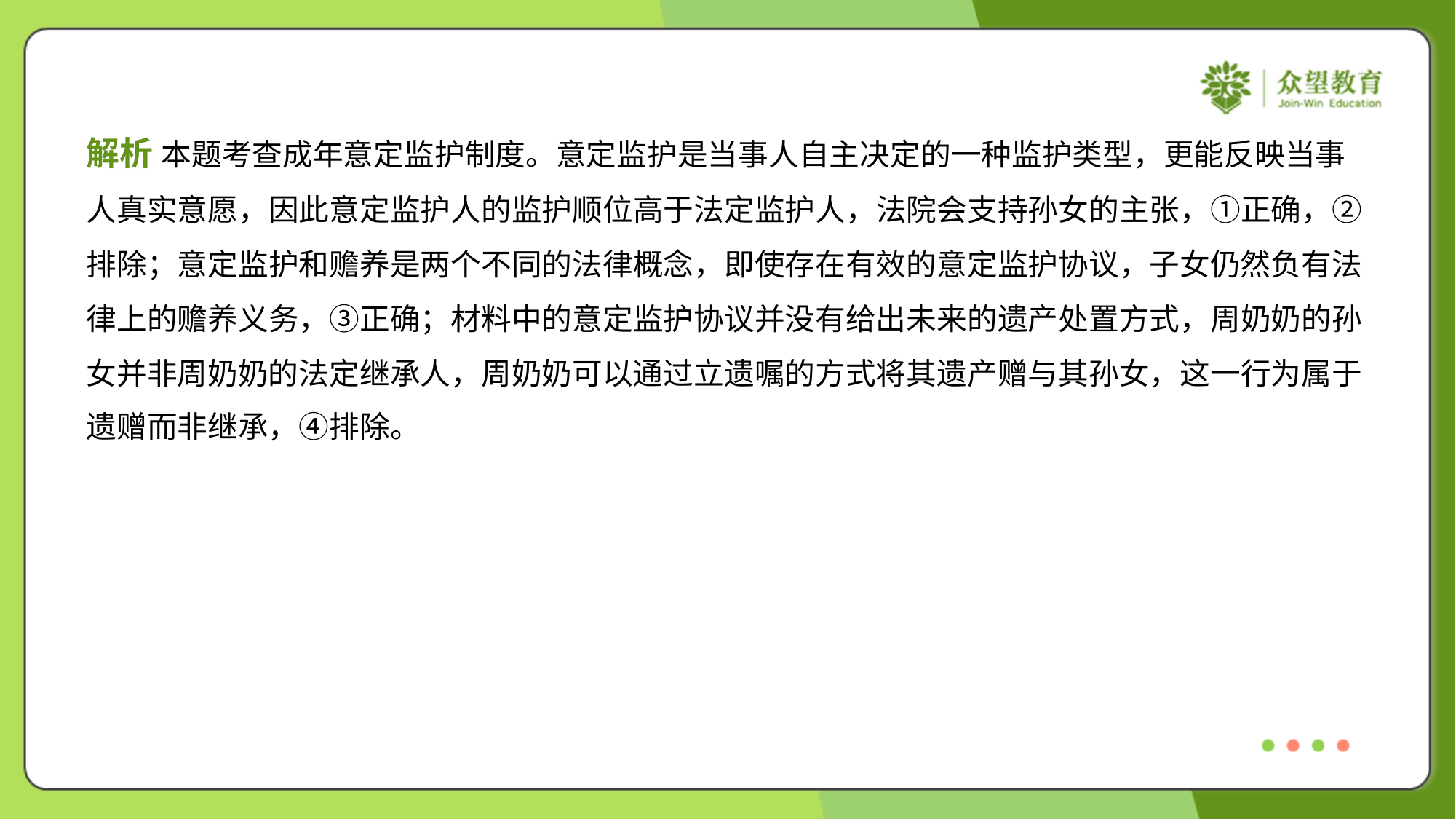

解析 本题考查成年意定监护制度。意定监护是当事人自主决定的一种监护类型，更能反映当事
人真实意愿，因此意定监护人的监护顺位高于法定监护人，法院会支持孙女的主张，①正确，②
排除；意定监护和赡养是两个不同的法律概念，即使存在有效的意定监护协议，子女仍然负有法
律上的赡养义务，③正确；材料中的意定监护协议并没有给出未来的遗产处置方式，周奶奶的孙
女并非周奶奶的法定继承人，周奶奶可以通过立遗嘱的方式将其遗产赠与其孙女，这一行为属于
遗赠而非继承，④排除。